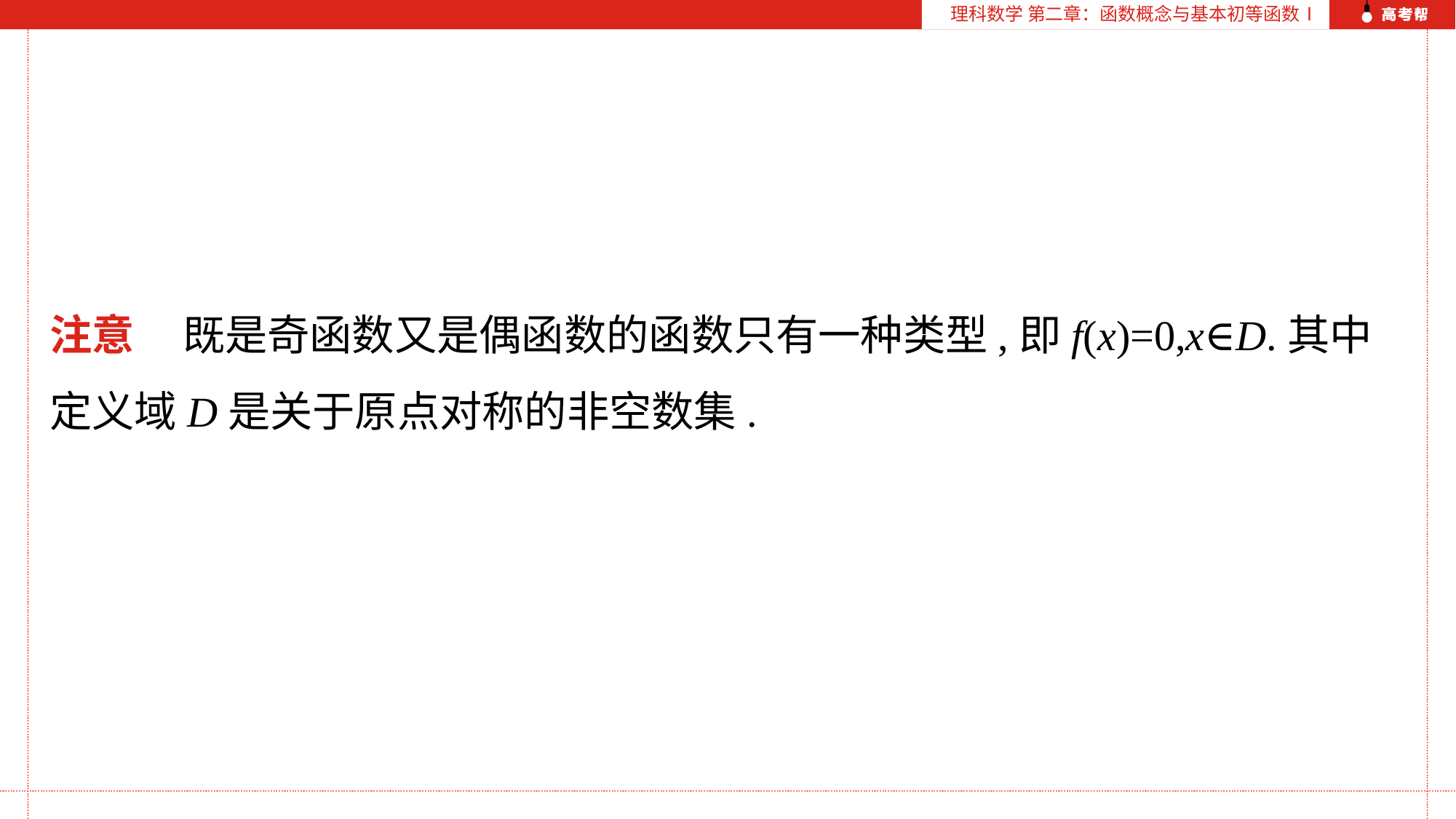

理科数学 第二章：函数概念与基本初等函数Ⅰ

注意     既是奇函数又是偶函数的函数只有一种类型,即f(x)=0,x∈D.其中定义域D是关于原点对称的非空数集.